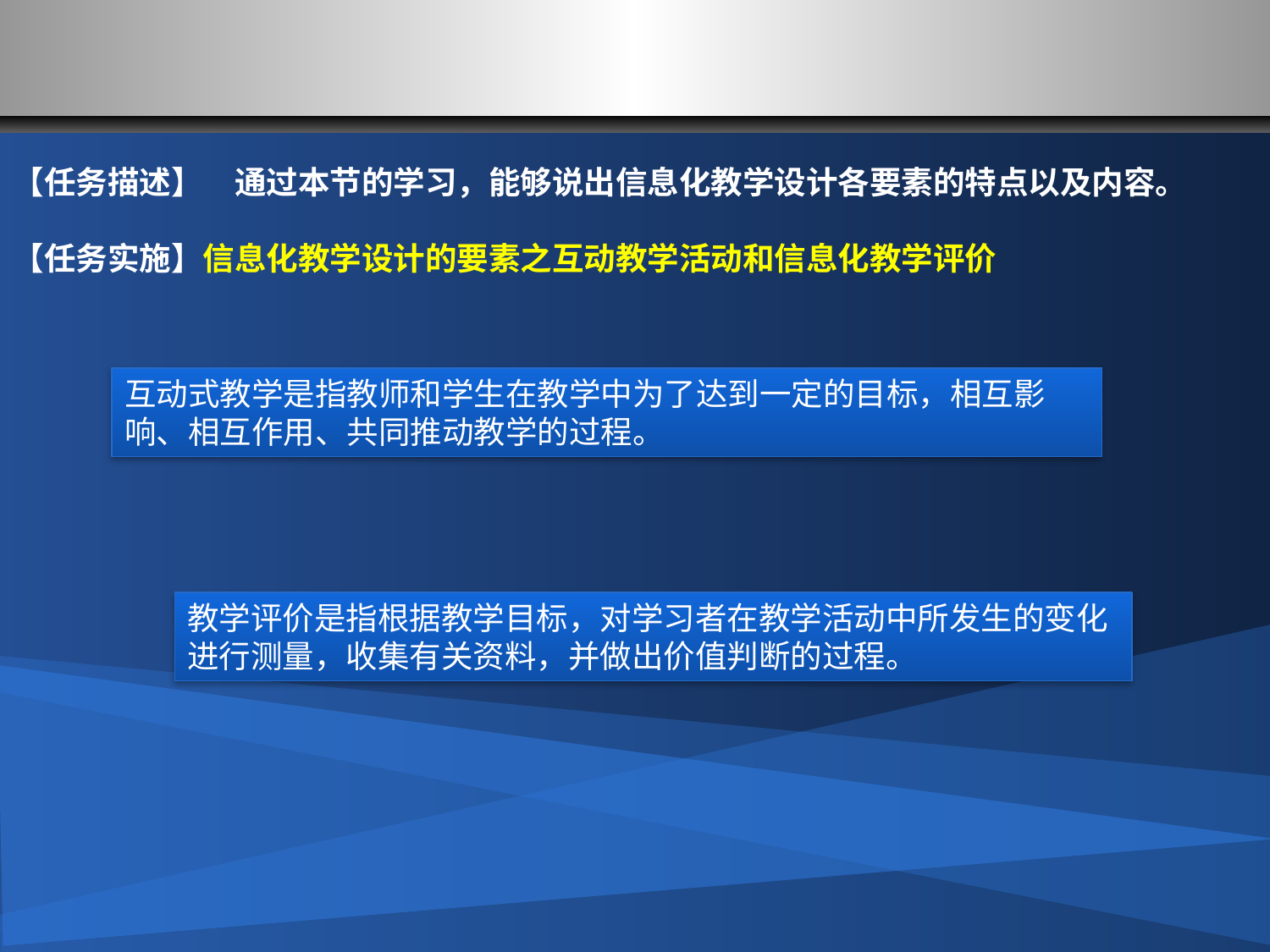

#
【任务描述】　通过本节的学习，能够说出信息化教学设计各要素的特点以及内容。

【任务实施】信息化教学设计的要素之互动教学活动和信息化教学评价
互动式教学是指教师和学生在教学中为了达到一定的目标，相互影响、相互作用、共同推动教学的过程。
教学评价是指根据教学目标，对学习者在教学活动中所发生的变化进行测量，收集有关资料，并做出价值判断的过程。